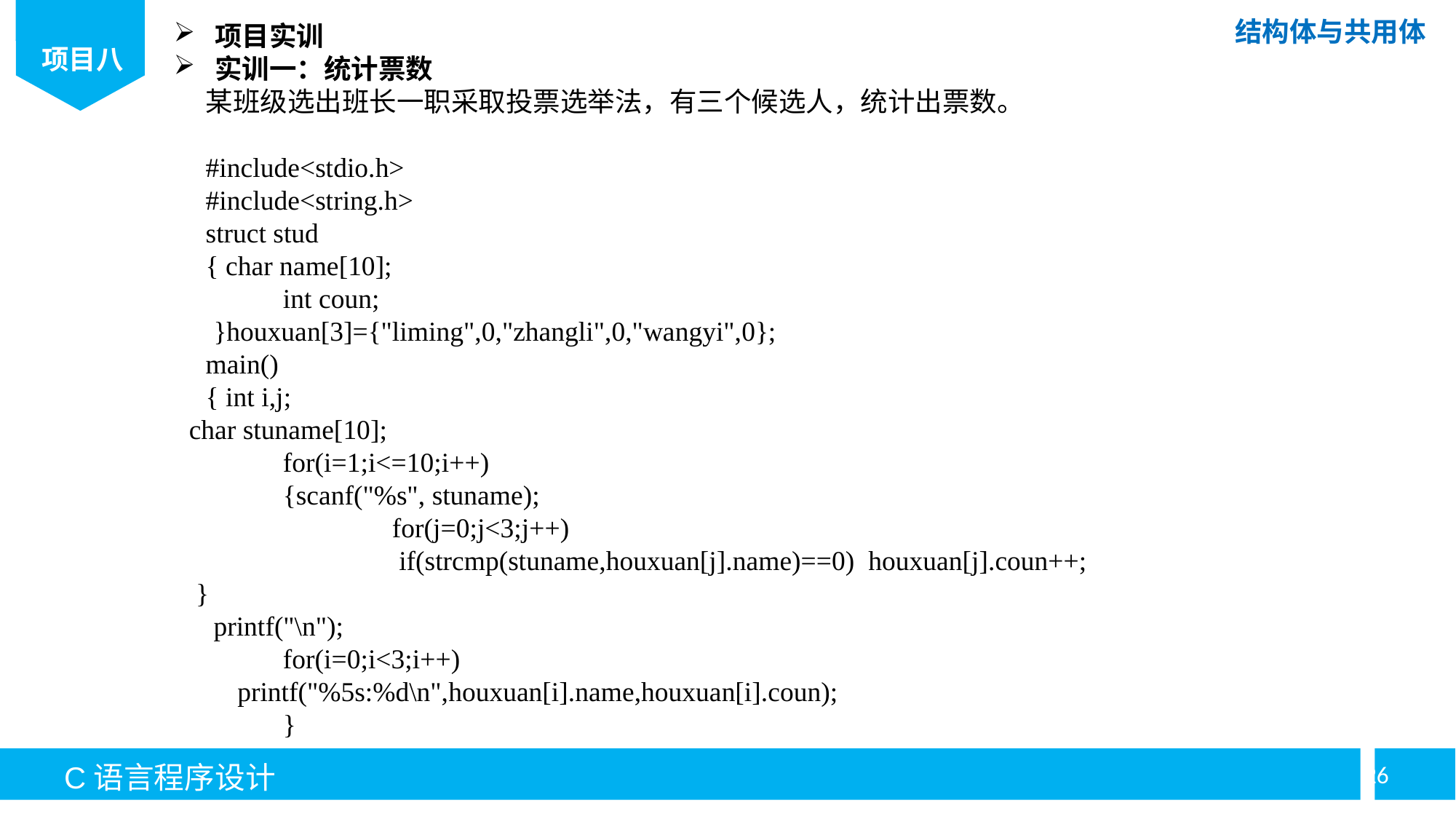

项目实训
实训一：统计票数
某班级选出班长一职采取投票选举法，有三个候选人，统计出票数。

#include<stdio.h>
#include<string.h>
struct stud
{ char name[10];
	int coun;
}houxuan[3]={"liming",0,"zhangli",0,"wangyi",0};
main()
{ int i,j;
char stuname[10];
	for(i=1;i<=10;i++)
	{scanf("%s", stuname);
		for(j=0;j<3;j++)
		 if(strcmp(stuname,houxuan[j].name)==0)  houxuan[j].coun++;
 }
printf("\n");
	for(i=0;i<3;i++)
       printf("%5s:%d\n",houxuan[i].name,houxuan[i].coun);
	}